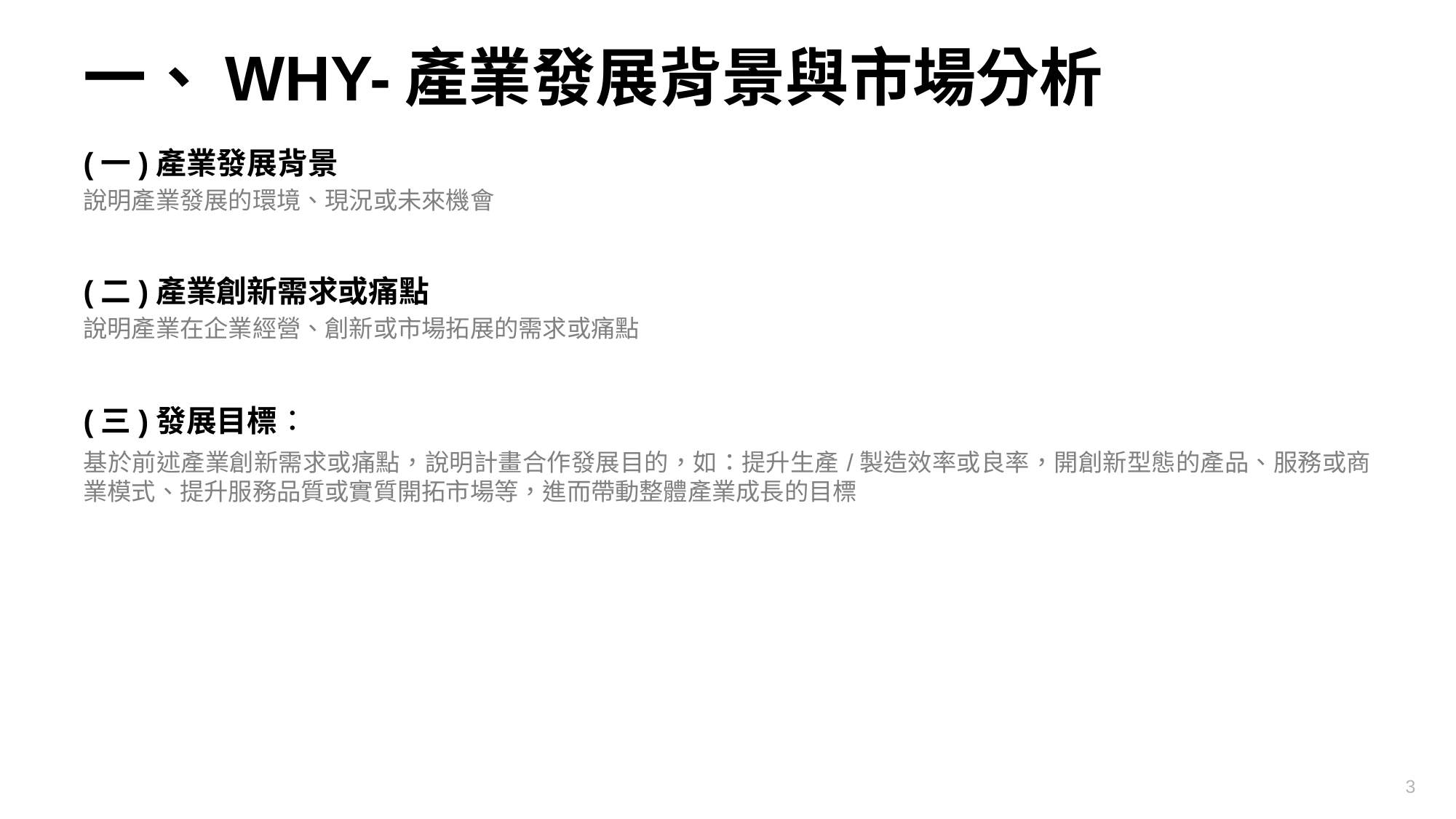

# 一、WHY-產業發展背景與市場分析
(一)產業發展背景
說明產業發展的環境、現況或未來機會
(二)產業創新需求或痛點
說明產業在企業經營、創新或市場拓展的需求或痛點
(三)發展目標：
基於前述產業創新需求或痛點，說明計畫合作發展目的，如：提升生產/製造效率或良率，開創新型態的產品、服務或商業模式、提升服務品質或實質開拓市場等，進而帶動整體產業成長的目標
3